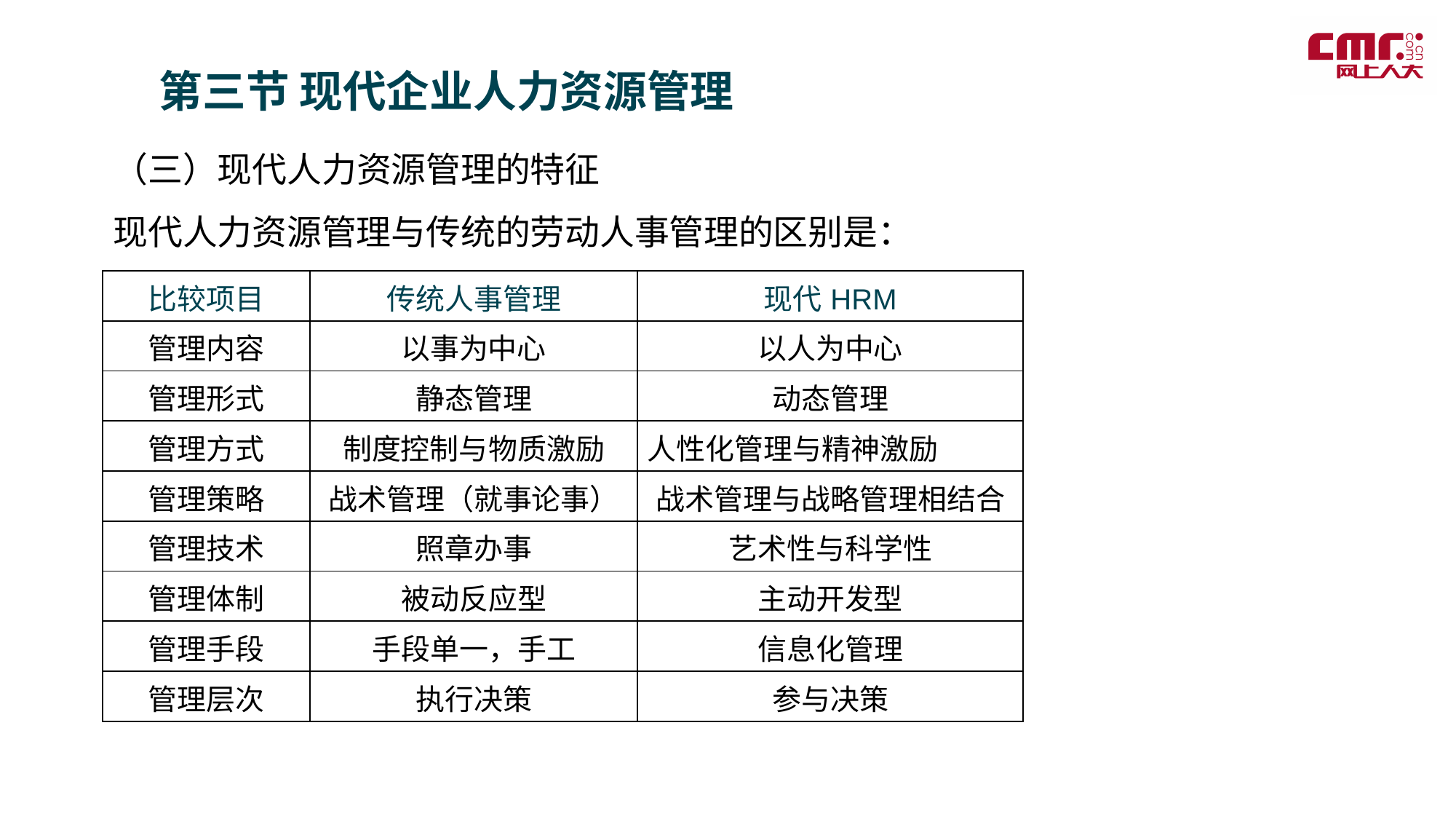

第三节 现代企业人力资源管理
（三）现代人力资源管理的特征
现代人力资源管理与传统的劳动人事管理的区别是：
| 比较项目 | 传统人事管理 | 现代HRM |
| --- | --- | --- |
| 管理内容 | 以事为中心 | 以人为中心 |
| 管理形式 | 静态管理 | 动态管理 |
| 管理方式 | 制度控制与物质激励 | 人性化管理与精神激励 |
| 管理策略 | 战术管理（就事论事） | 战术管理与战略管理相结合 |
| 管理技术 | 照章办事 | 艺术性与科学性 |
| 管理体制 | 被动反应型 | 主动开发型 |
| 管理手段 | 手段单一，手工 | 信息化管理 |
| 管理层次 | 执行决策 | 参与决策 |